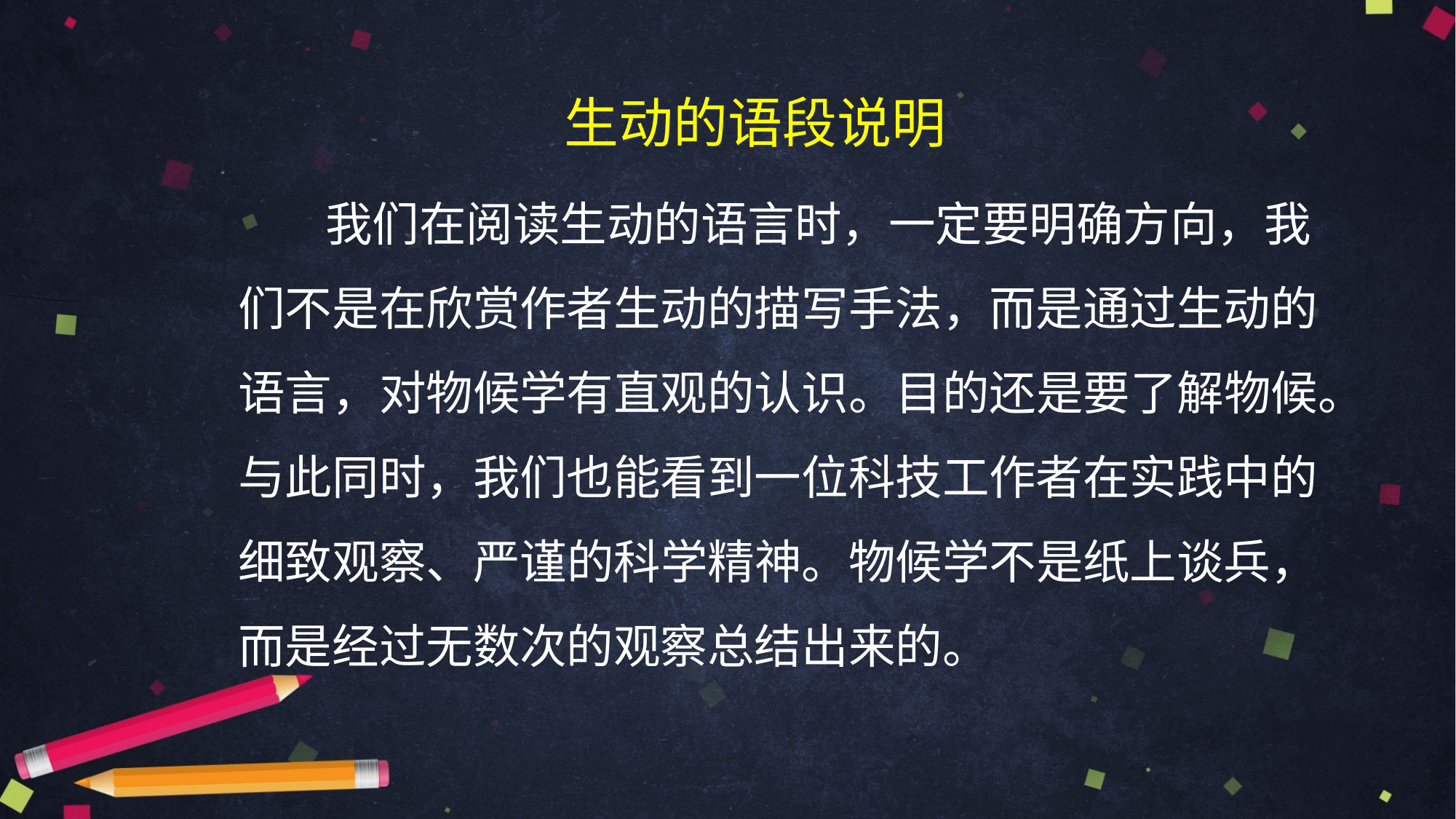

生动的语段说明
  我们在阅读生动的语言时，一定要明确方向，我们不是在欣赏作者生动的描写手法，而是通过生动的语言，对物候学有直观的认识。目的还是要了解物候。与此同时，我们也能看到一位科技工作者在实践中的细致观察、严谨的科学精神。物候学不是纸上谈兵，而是经过无数次的观察总结出来的。